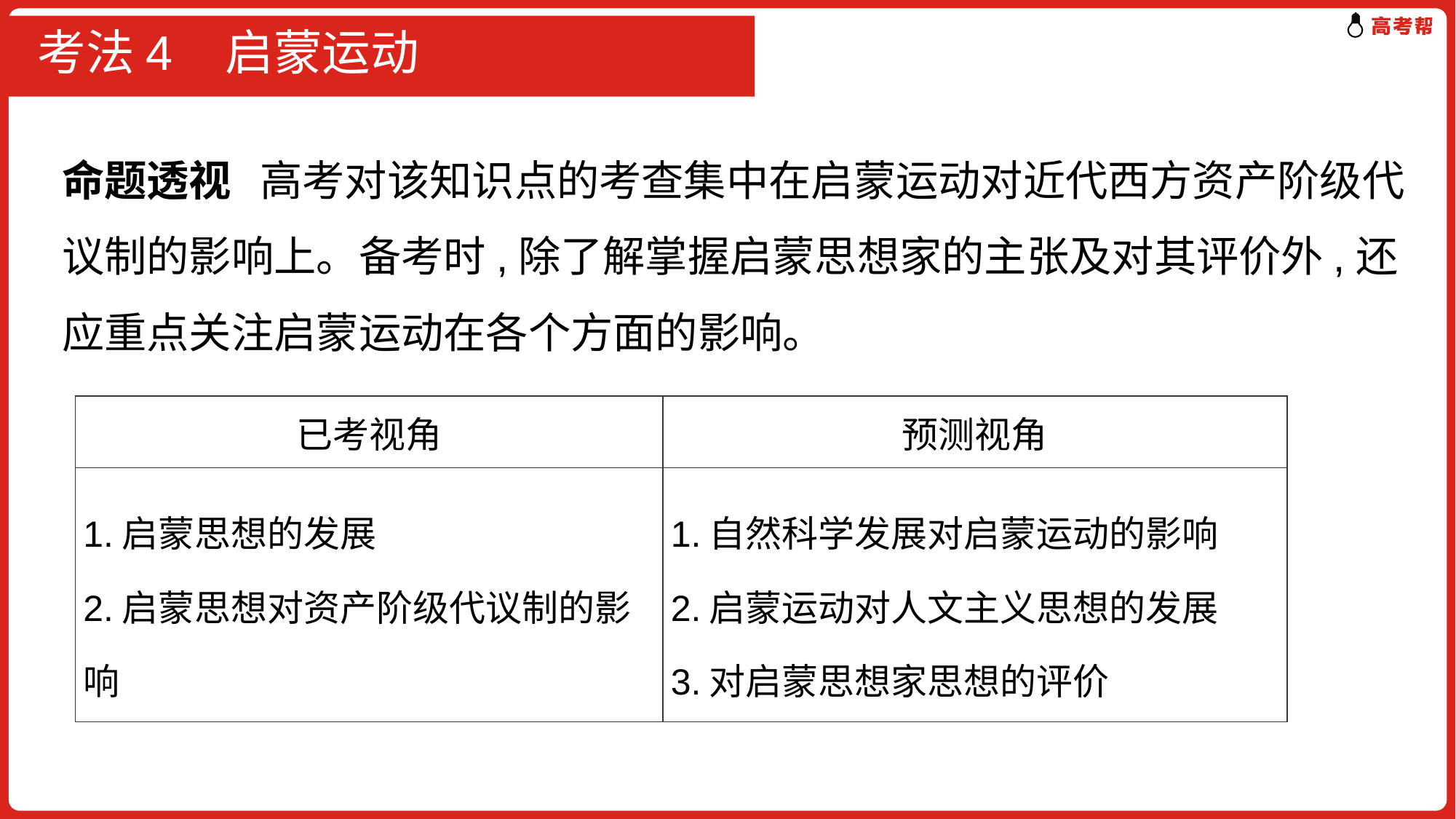

# 考法4   启蒙运动
命题透视   高考对该知识点的考查集中在启蒙运动对近代西方资产阶级代议制的影响上。备考时,除了解掌握启蒙思想家的主张及对其评价外,还应重点关注启蒙运动在各个方面的影响。
| 已考视角 | 预测视角 |
| --- | --- |
| 1.启蒙思想的发展 2.启蒙思想对资产阶级代议制的影响 | 1.自然科学发展对启蒙运动的影响 2.启蒙运动对人文主义思想的发展 3.对启蒙思想家思想的评价 |